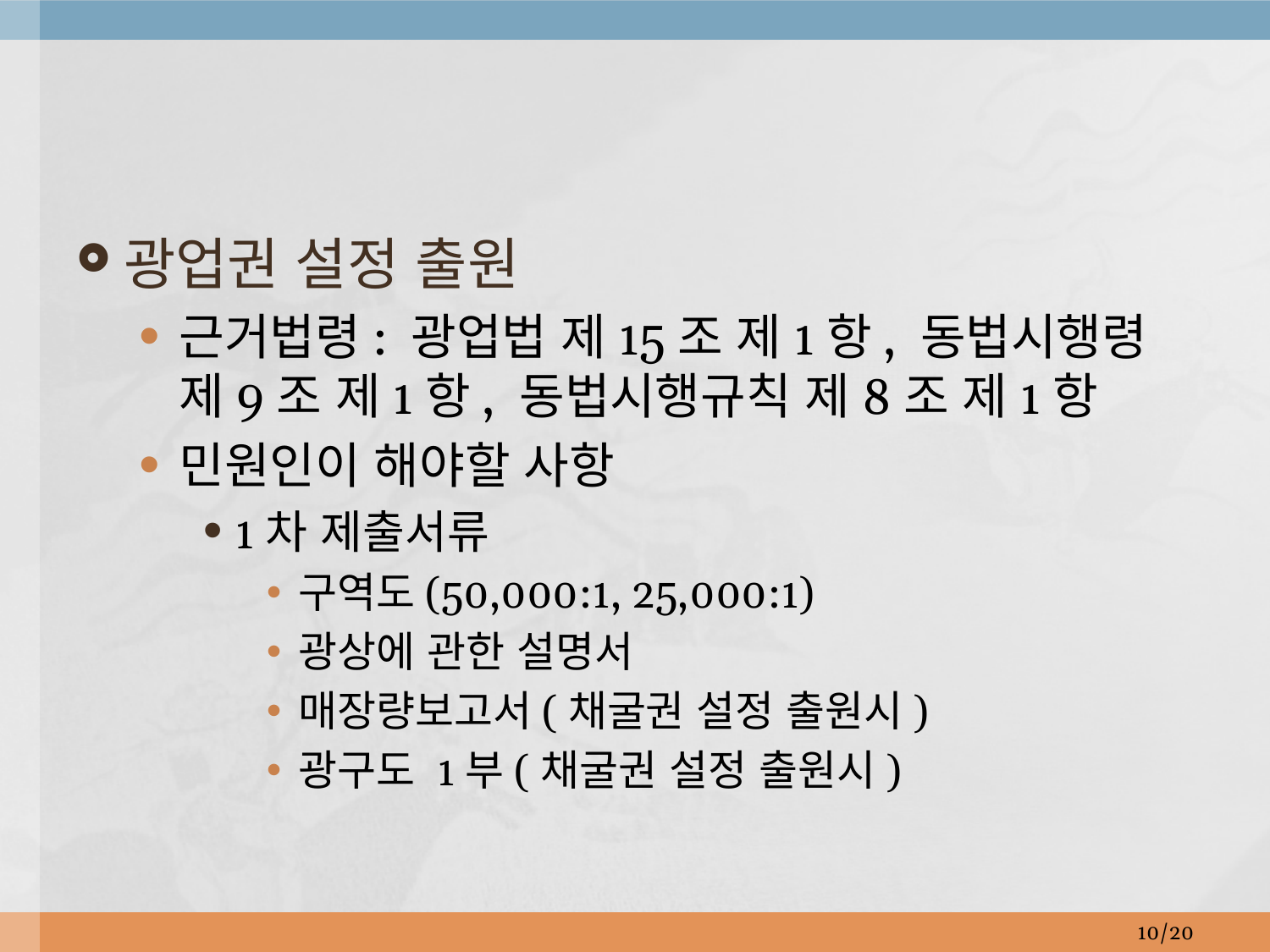

광업권 설정 출원
근거법령: 광업법 제15조 제1항, 동법시행령 제9조 제1항, 동법시행규칙 제8조 제1항
민원인이 해야할 사항
1차 제출서류
구역도(50,000:1, 25,000:1)
광상에 관한 설명서
매장량보고서(채굴권 설정 출원시)
광구도 1부(채굴권 설정 출원시)
10